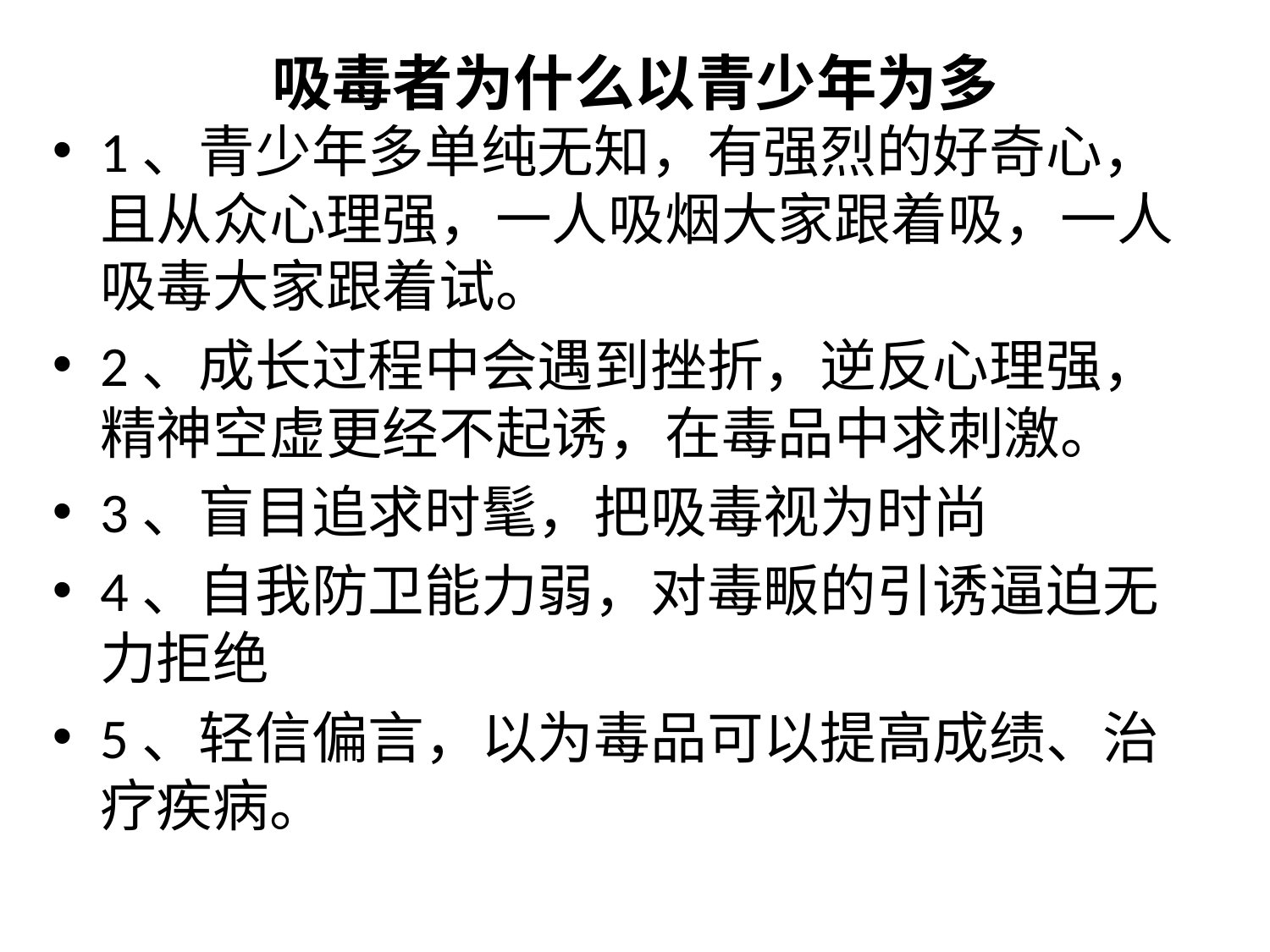

# 吸毒者为什么以青少年为多
1、青少年多单纯无知，有强烈的好奇心，且从众心理强，一人吸烟大家跟着吸，一人吸毒大家跟着试。
2、成长过程中会遇到挫折，逆反心理强，精神空虚更经不起诱，在毒品中求刺激。
3、盲目追求时髦，把吸毒视为时尚
4、自我防卫能力弱，对毒畈的引诱逼迫无力拒绝
5、轻信偏言，以为毒品可以提高成绩、治疗疾病。